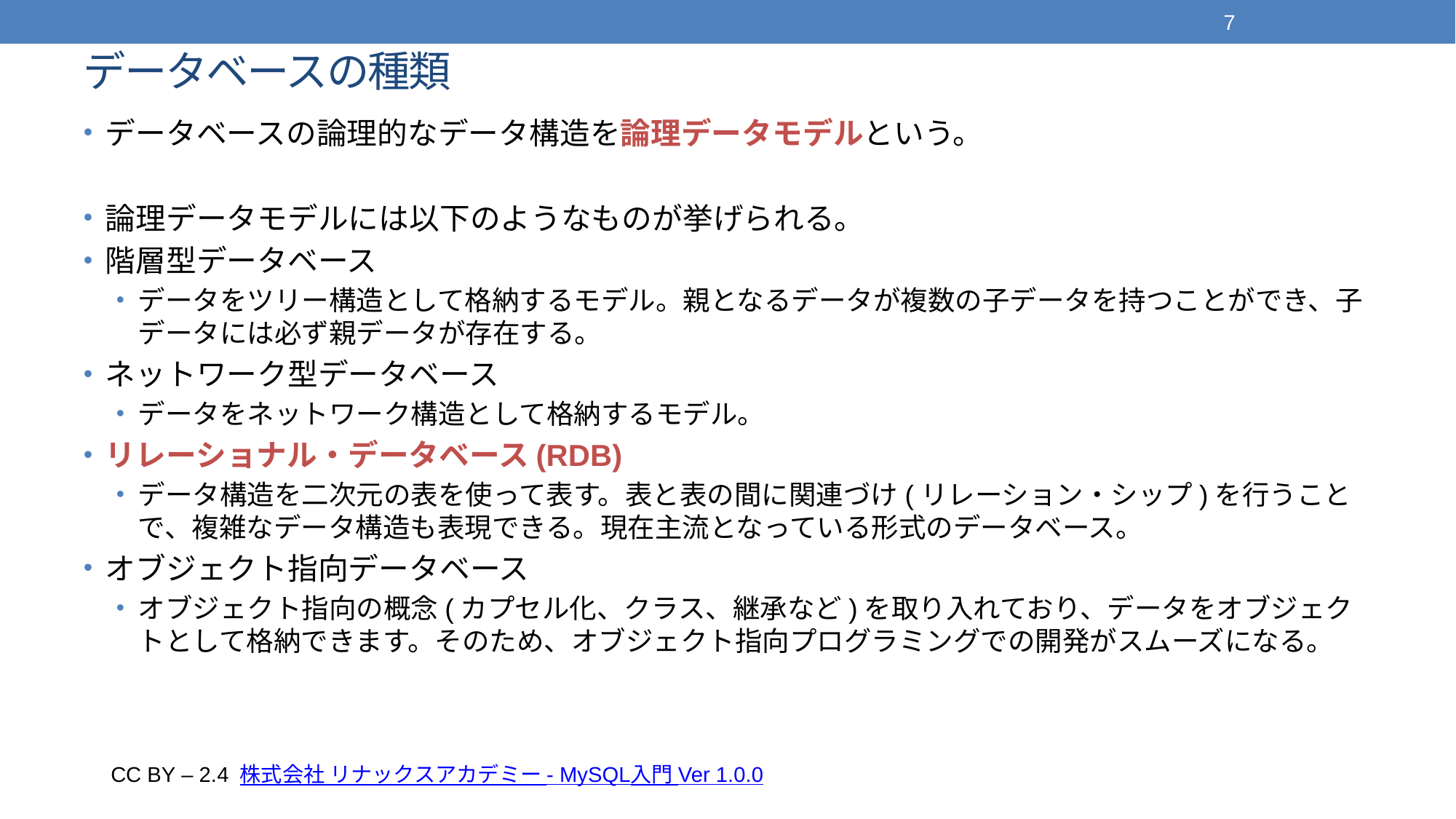

7
# データベースの種類
データベースの論理的なデータ構造を論理データモデルという。

論理データモデルには以下のようなものが挙げられる。
階層型データベース
データをツリー構造として格納するモデル。親となるデータが複数の子データを持つことができ、子データには必ず親データが存在する。
ネットワーク型データベース
データをネットワーク構造として格納するモデル。
リレーショナル・データベース(RDB)
データ構造を二次元の表を使って表す。表と表の間に関連づけ(リレーション・シップ)を行うことで、複雑なデータ構造も表現できる。現在主流となっている形式のデータベース。
オブジェクト指向データベース
オブジェクト指向の概念(カプセル化、クラス、継承など)を取り入れており、データをオブジェクトとして格納できます。そのため、オブジェクト指向プログラミングでの開発がスムーズになる。
CC BY – 2.4 株式会社 リナックスアカデミー - MySQL入門 Ver 1.0.0